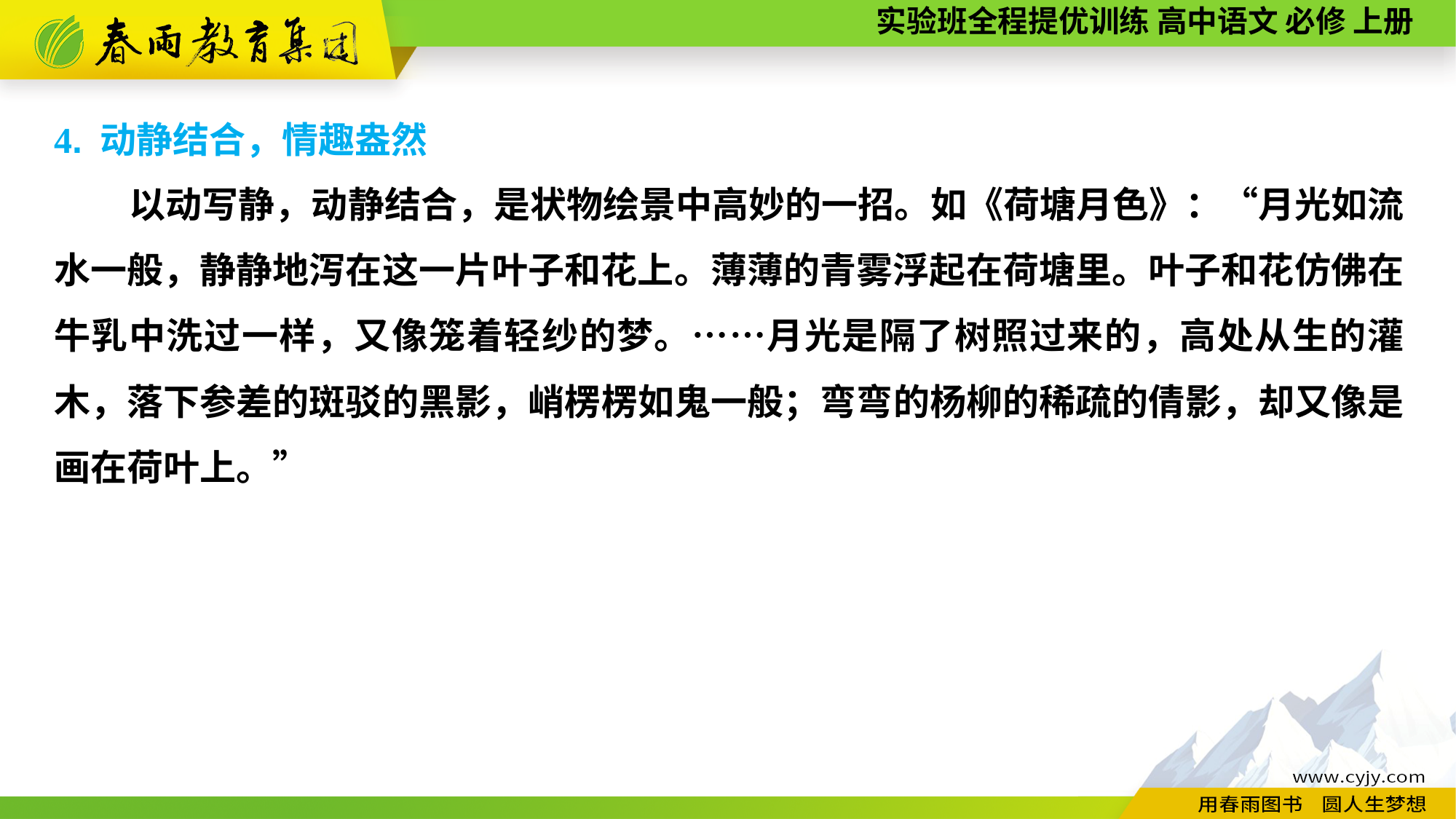

4. 动静结合，情趣盎然
以动写静，动静结合，是状物绘景中高妙的一招。如《荷塘月色》：“月光如流水一般，静静地泻在这一片叶子和花上。薄薄的青雾浮起在荷塘里。叶子和花仿佛在牛乳中洗过一样，又像笼着轻纱的梦。……月光是隔了树照过来的，高处从生的灌木，落下参差的斑驳的黑影，峭楞楞如鬼一般；弯弯的杨柳的稀疏的倩影，却又像是画在荷叶上。”